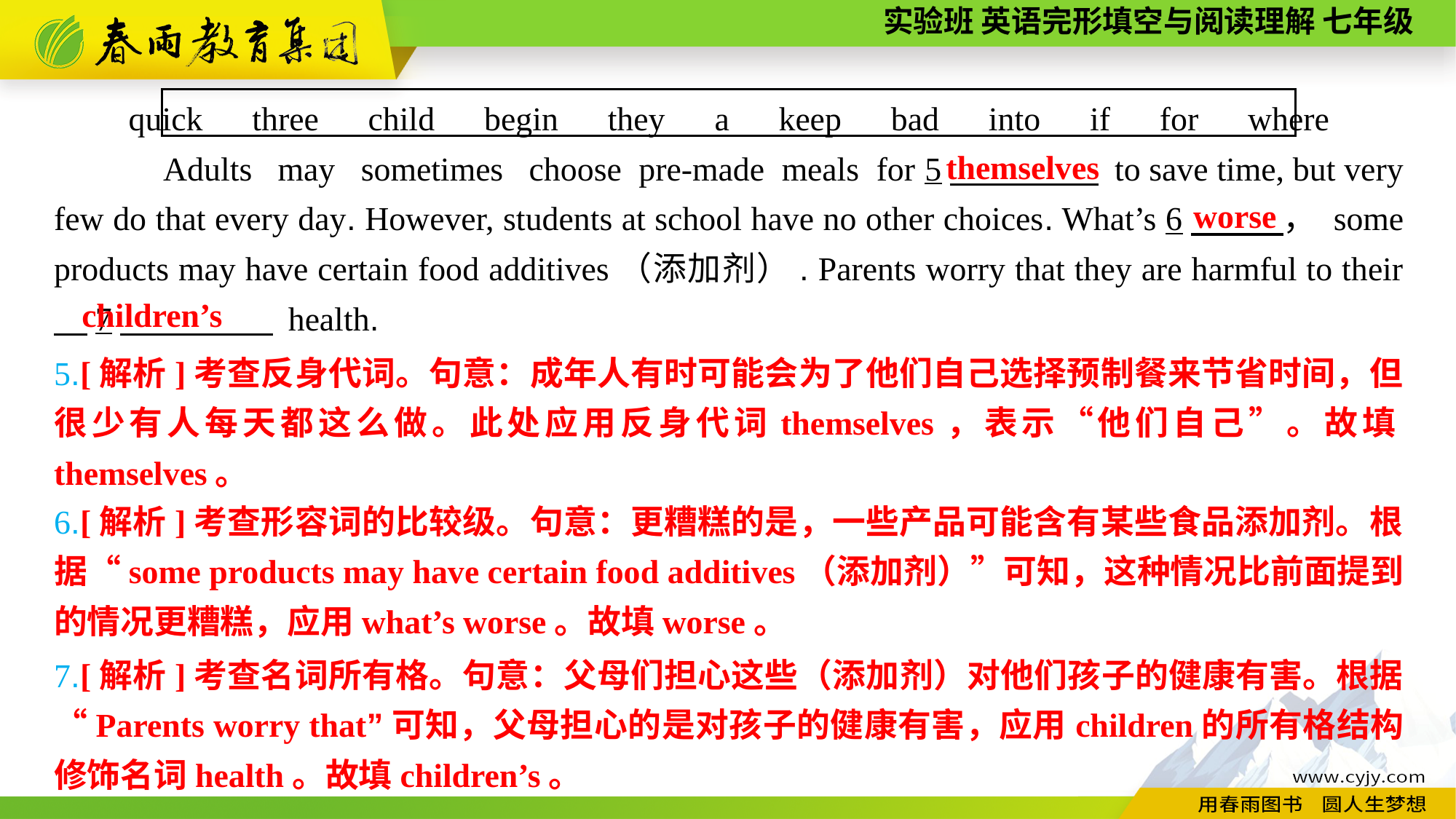

quick　three　child　begin　they　a　keep　bad　into　if　for　where
Adults   may   sometimes   choose  pre-made  meals  for 5　                to save time, but very few do that every day. However, students at school have no other choices. What’s 6　       ， some products may have certain food additives（添加剂）. Parents worry that they are harmful to their 　7　                 health.

 themselves
worse
 children’s
5.[解析]考查反身代词。句意：成年人有时可能会为了他们自己选择预制餐来节省时间，但很少有人每天都这么做。此处应用反身代词themselves，表示“他们自己”。故填themselves。
6.[解析]考查形容词的比较级。句意：更糟糕的是，一些产品可能含有某些食品添加剂。根据“some products may have certain food additives（添加剂）”可知，这种情况比前面提到的情况更糟糕，应用what’s worse。故填worse。
7.[解析]考查名词所有格。句意：父母们担心这些（添加剂）对他们孩子的健康有害。根据“Parents worry that”可知，父母担心的是对孩子的健康有害，应用children的所有格结构修饰名词health。故填children’s。